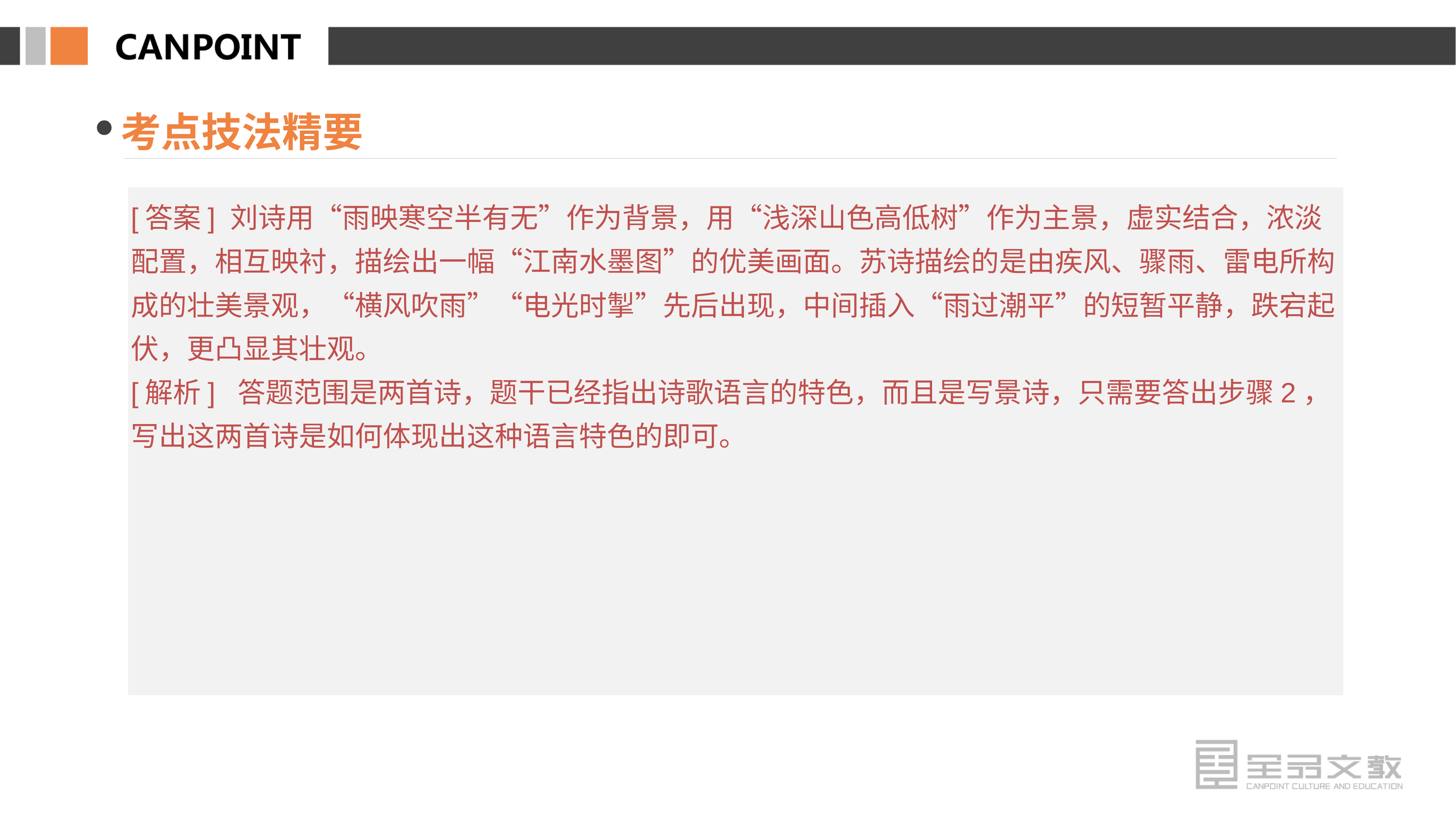

考点技法精要

[答案] 刘诗用“雨映寒空半有无”作为背景，用“浅深山色高低树”作为主景，虚实结合，浓淡配置，相互映衬，描绘出一幅“江南水墨图”的优美画面。苏诗描绘的是由疾风、骤雨、雷电所构成的壮美景观，“横风吹雨”“电光时掣”先后出现，中间插入“雨过潮平”的短暂平静，跌宕起伏，更凸显其壮观。
[解析]  答题范围是两首诗，题干已经指出诗歌语言的特色，而且是写景诗，只需要答出步骤2，写出这两首诗是如何体现出这种语言特色的即可。